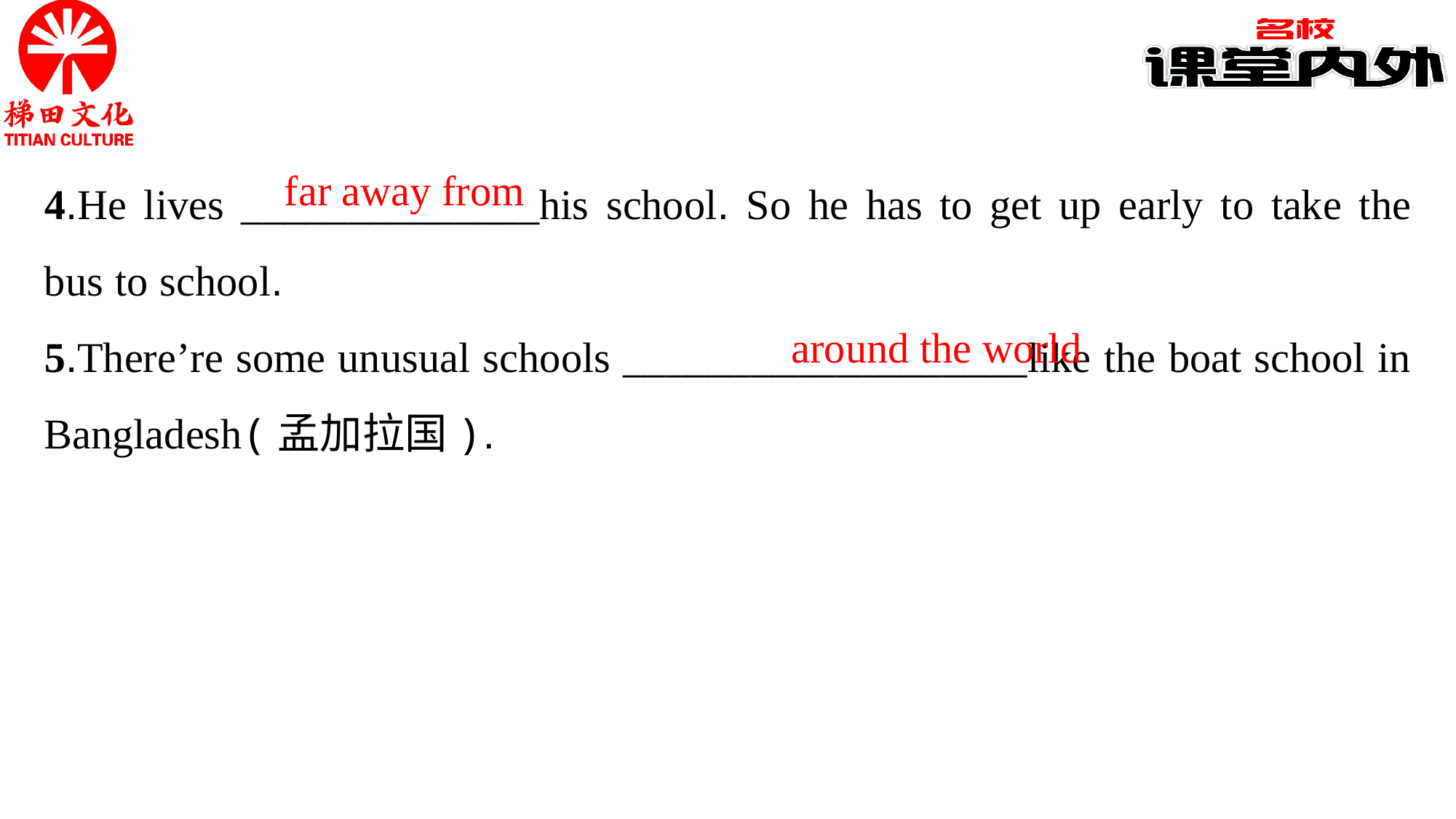

4.He lives ______________his school. So he has to get up early to take the bus to school.
5.There’re some unusual schools ___________________like the boat school in Bangladesh(孟加拉国).
far away from
around the world